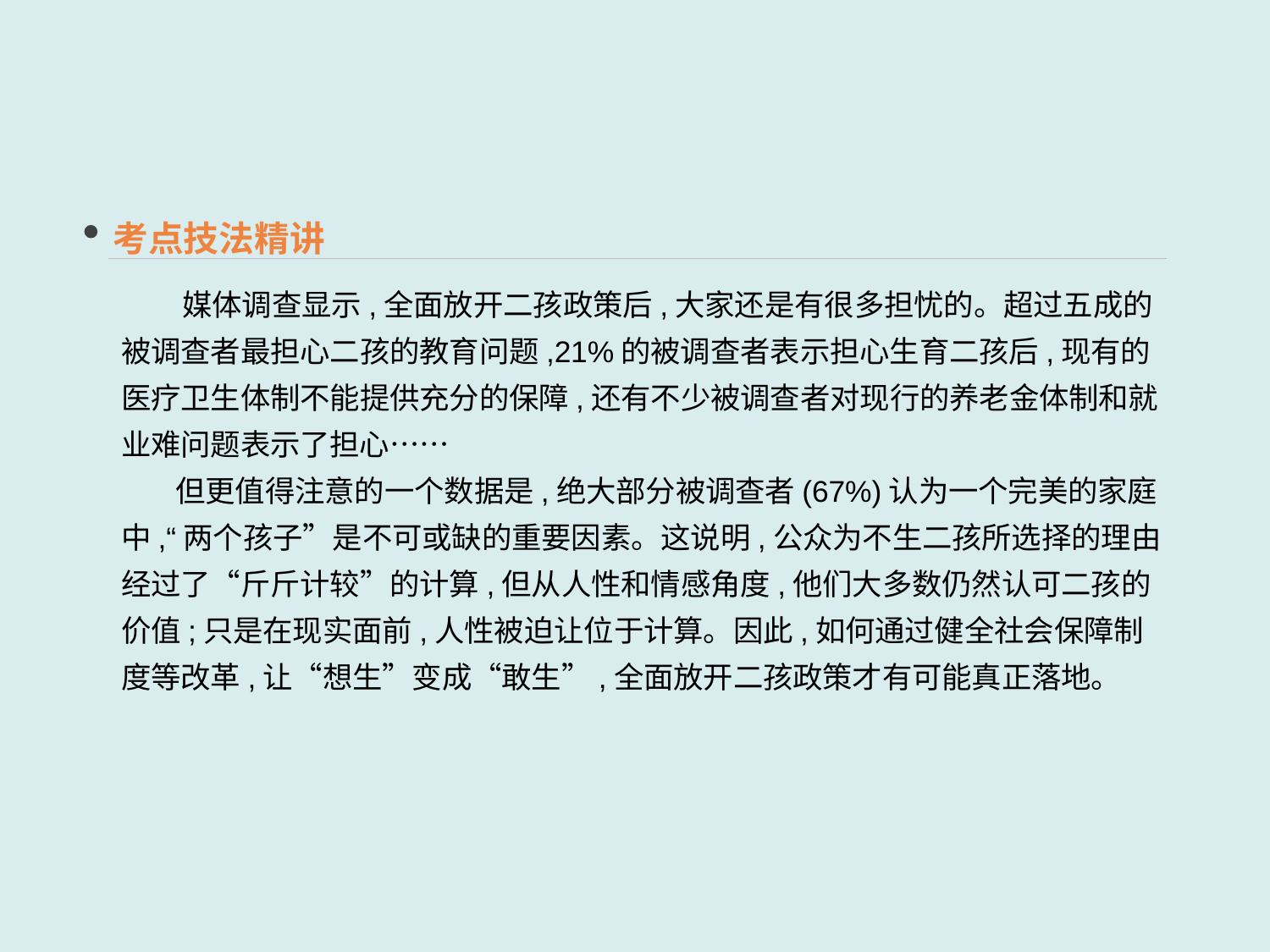

考点技法精讲

        媒体调查显示,全面放开二孩政策后,大家还是有很多担忧的。超过五成的被调查者最担心二孩的教育问题,21%的被调查者表示担心生育二孩后,现有的医疗卫生体制不能提供充分的保障,还有不少被调查者对现行的养老金体制和就业难问题表示了担心……
       但更值得注意的一个数据是,绝大部分被调查者(67%)认为一个完美的家庭中,“两个孩子”是不可或缺的重要因素。这说明,公众为不生二孩所选择的理由经过了“斤斤计较”的计算,但从人性和情感角度,他们大多数仍然认可二孩的价值;只是在现实面前,人性被迫让位于计算。因此,如何通过健全社会保障制度等改革,让“想生”变成“敢生”,全面放开二孩政策才有可能真正落地。